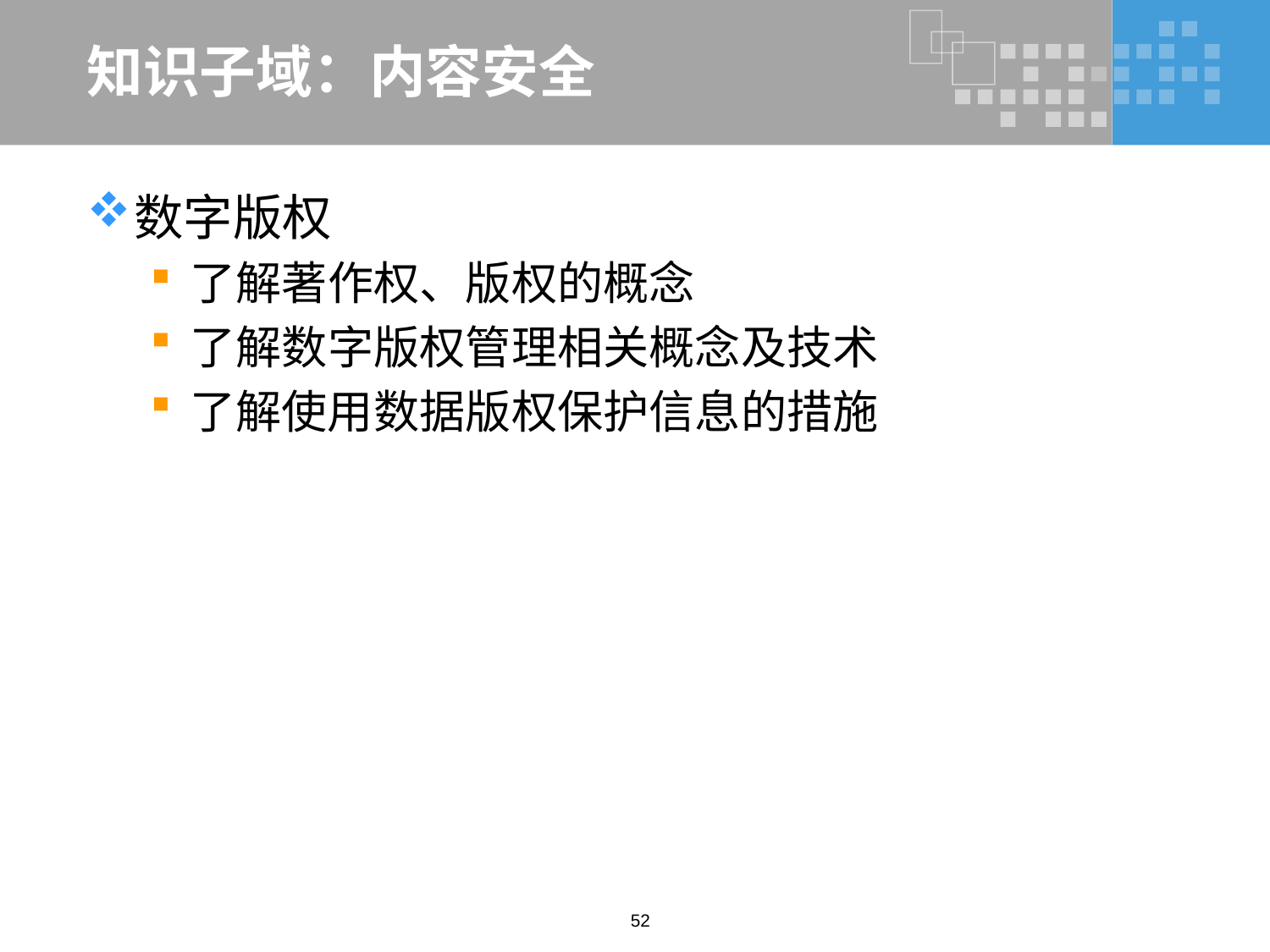

# 知识子域：内容安全
数字版权
了解著作权、版权的概念
了解数字版权管理相关概念及技术
了解使用数据版权保护信息的措施
52